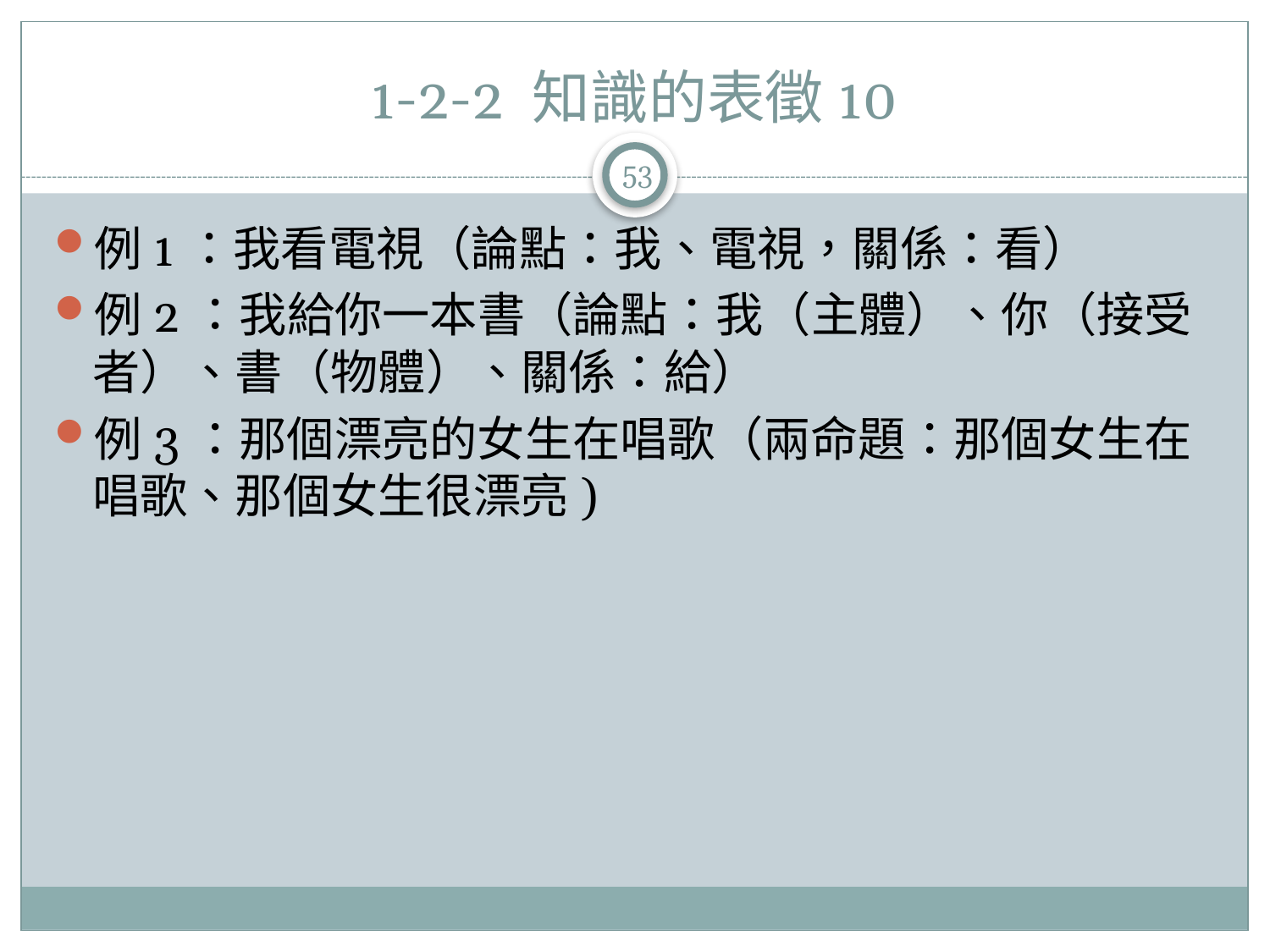

# 1-2-2 知識的表徵10
53
例1：我看電視（論點：我、電視，關係：看）
例2：我給你一本書（論點：我（主體）、你（接受者）、書（物體）、關係：給）
例3：那個漂亮的女生在唱歌（兩命題：那個女生在唱歌、那個女生很漂亮)